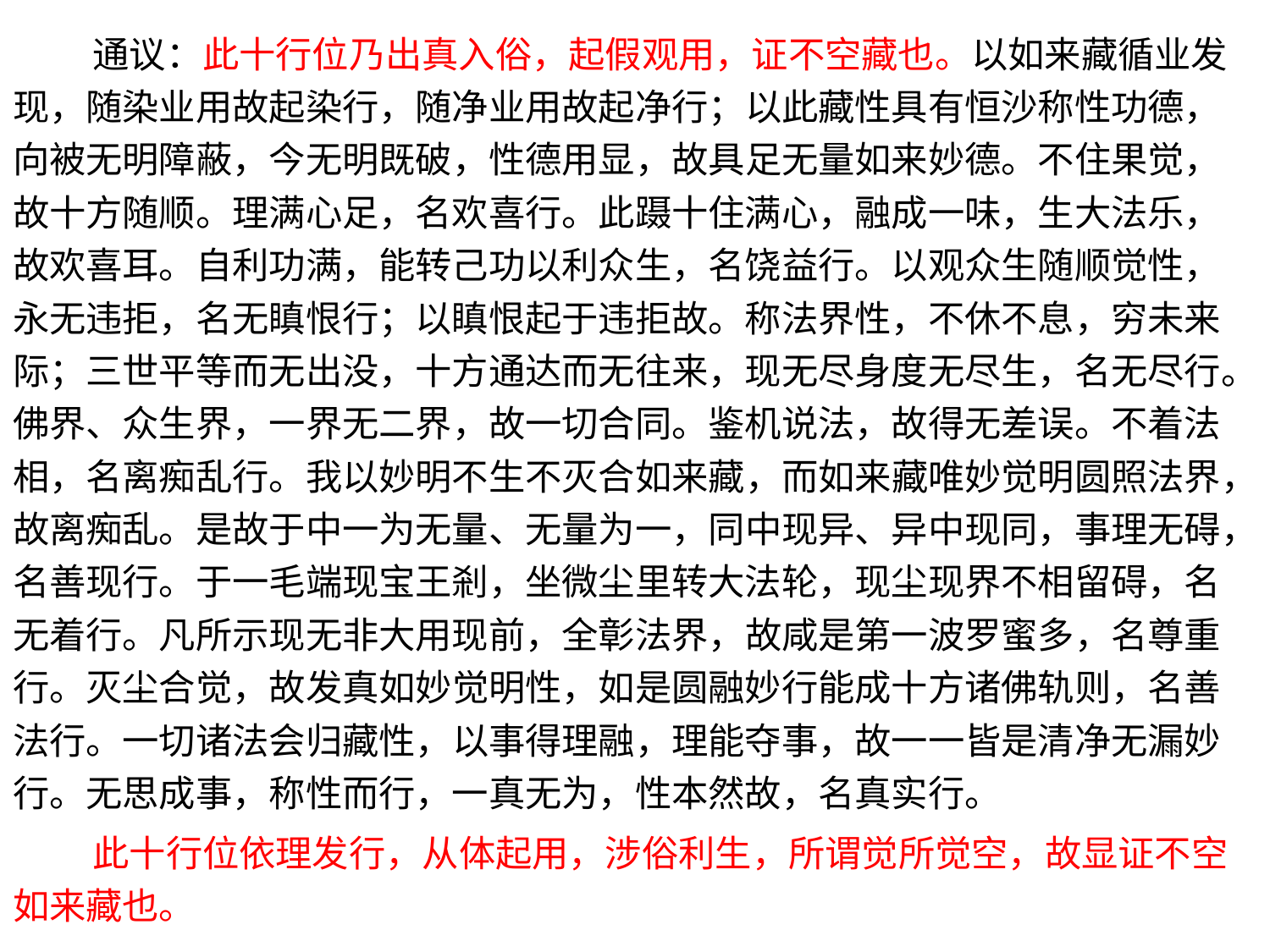

通议：此十行位乃出真入俗，起假观用，证不空藏也。以如来藏循业发现，随染业用故起染行，随净业用故起净行；以此藏性具有恒沙称性功德，向被无明障蔽，今无明既破，性德用显，故具足无量如来妙德。不住果觉，故十方随顺。理满心足，名欢喜行。此蹑十住满心，融成一味，生大法乐，故欢喜耳。自利功满，能转己功以利众生，名饶益行。以观众生随顺觉性，永无违拒，名无瞋恨行；以瞋恨起于违拒故。称法界性，不休不息，穷未来际；三世平等而无出没，十方通达而无往来，现无尽身度无尽生，名无尽行。佛界、众生界，一界无二界，故一切合同。鉴机说法，故得无差误。不着法相，名离痴乱行。我以妙明不生不灭合如来藏，而如来藏唯妙觉明圆照法界，故离痴乱。是故于中一为无量、无量为一，同中现异、异中现同，事理无碍，名善现行。于一毛端现宝王剎，坐微尘里转大法轮，现尘现界不相留碍，名无着行。凡所示现无非大用现前，全彰法界，故咸是第一波罗蜜多，名尊重行。灭尘合觉，故发真如妙觉明性，如是圆融妙行能成十方诸佛轨则，名善法行。一切诸法会归藏性，以事得理融，理能夺事，故一一皆是清净无漏妙行。无思成事，称性而行，一真无为，性本然故，名真实行。
         此十行位依理发行，从体起用，涉俗利生，所谓觉所觉空，故显证不空如来藏也。